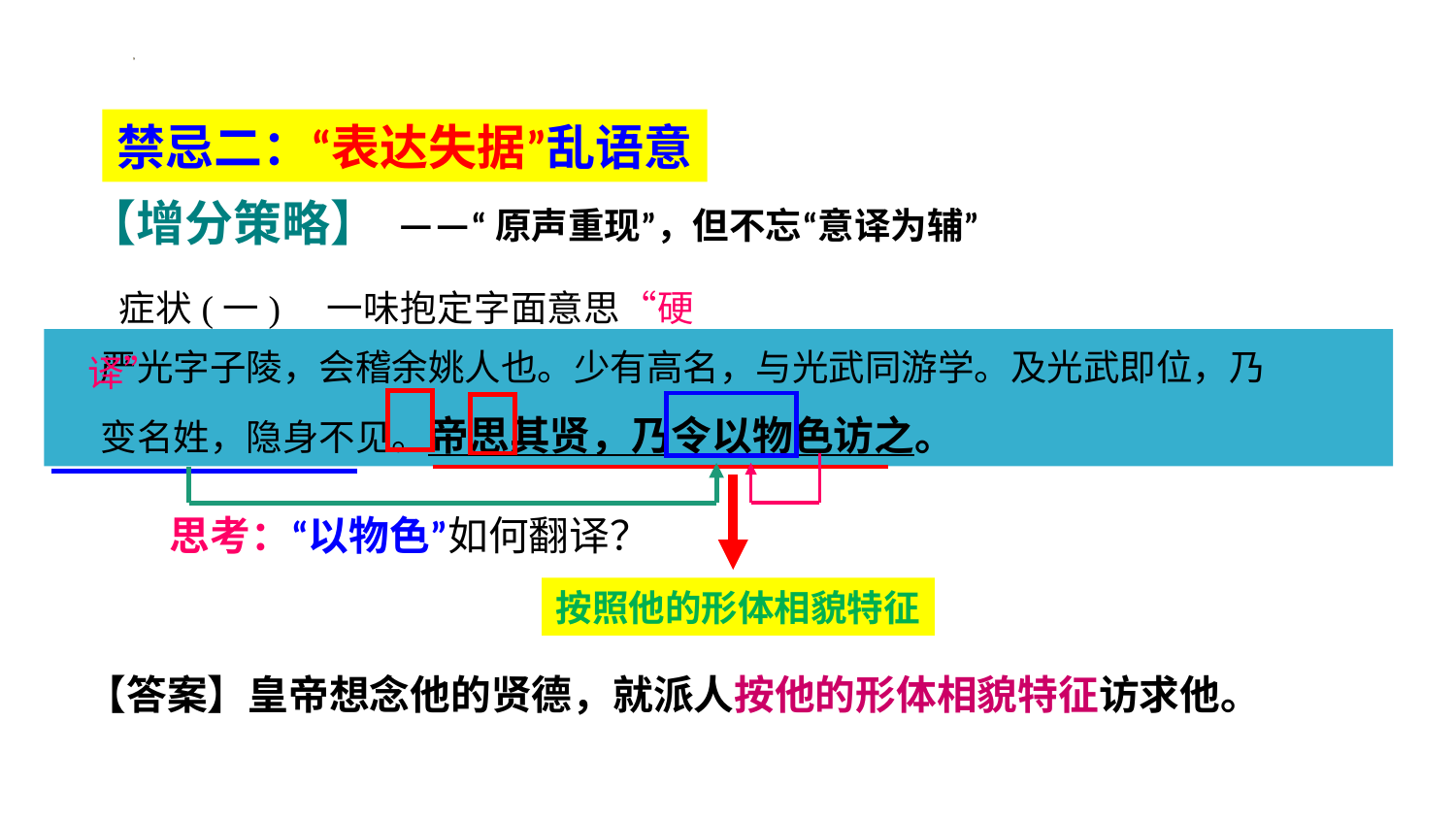

禁忌二：“表达失据”乱语意
【增分策略】
——“原声重现”，但不忘“意译为辅”
症状(一)　一味抱定字面意思“硬译”
严光字子陵，会稽余姚人也。少有高名，与光武同游学。及光武即位，乃
变名姓，隐身不见。帝思其贤，乃令以物色访之。

思考：“以物色”如何翻译？
按照他的形体相貌特征
【答案】皇帝想念他的贤德，就派人按他的形体相貌特征访求他。